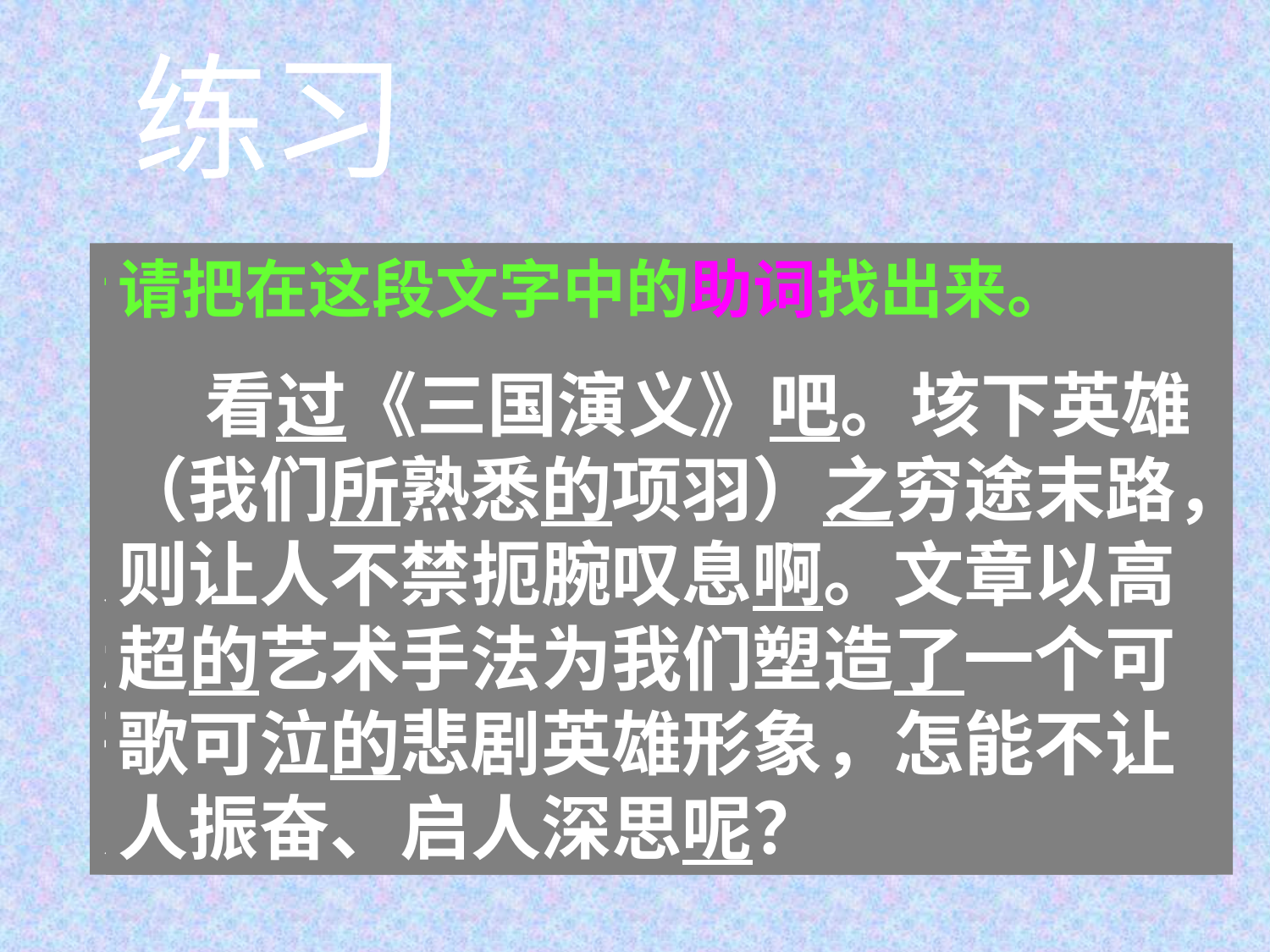

练习
请把在这段文字中的助词找出来。
     看过《三国演义》吧。垓下英雄（我们所熟悉的项羽）之穷途末路，则让人不禁扼腕叹息啊。文章以高超的艺术手法为我们塑造了一个可歌可泣的悲剧英雄形象，怎能不让人振奋、启人深思呢？
请把在这段文字中的助词找出来。
     看过《三国演义》吧。垓下英雄（我们所熟悉的项羽）之穷途末路，则让人不禁扼腕叹息啊。文章以高超的艺术手法为我们塑造了一个可歌可泣的悲剧英雄形象，怎能不让人振奋、启人深思呢？